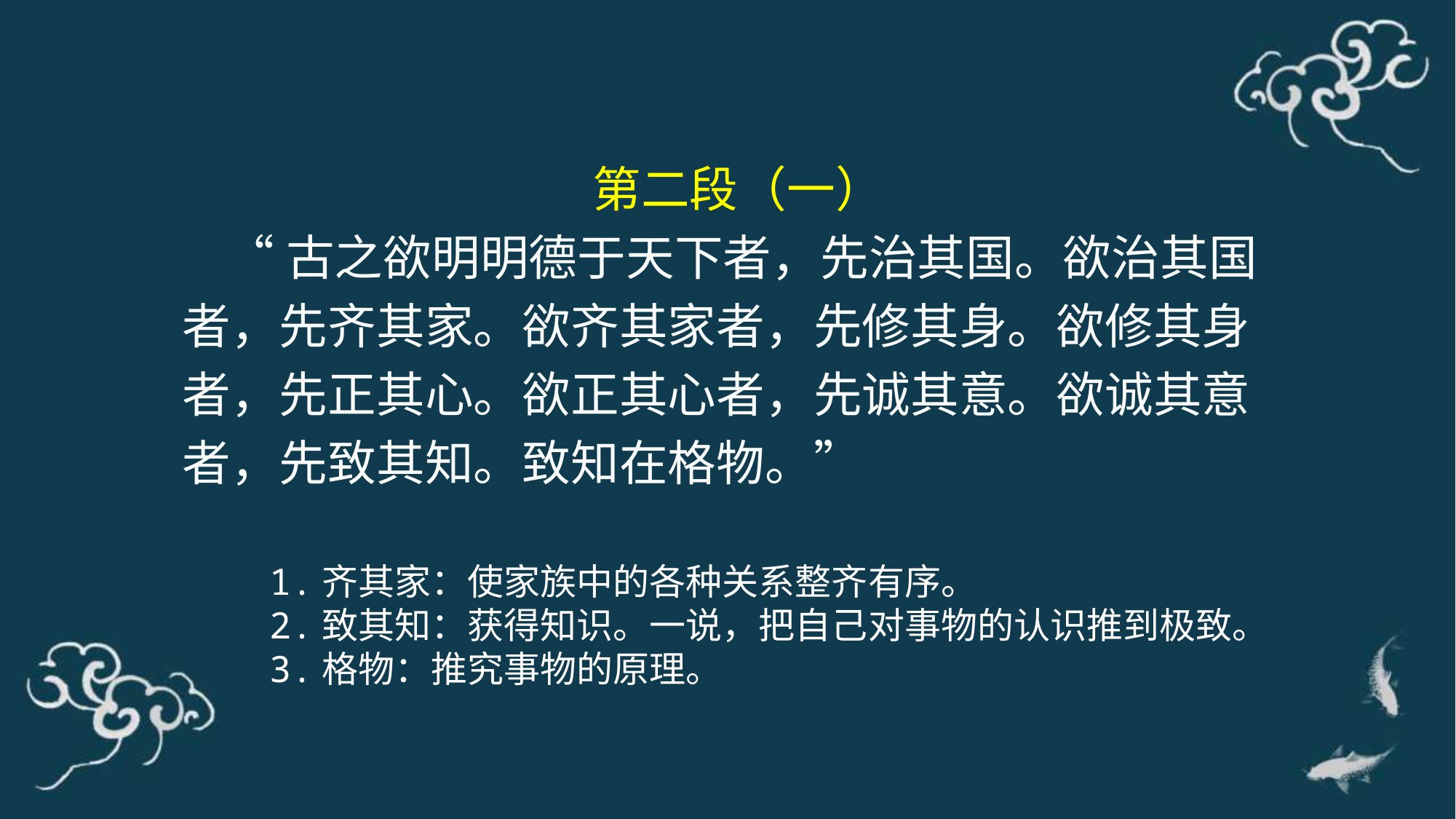

第二段（一）
    “古之欲明明德于天下者，先治其国。欲治其国者，先齐其家。欲齐其家者，先修其身。欲修其身者，先正其心。欲正其心者，先诚其意。欲诚其意者，先致其知。致知在格物。”

    1.齐其家：使家族中的各种关系整齐有序。
    2.致其知：获得知识。一说，把自己对事物的认识推到极致。
    3.格物：推究事物的原理。